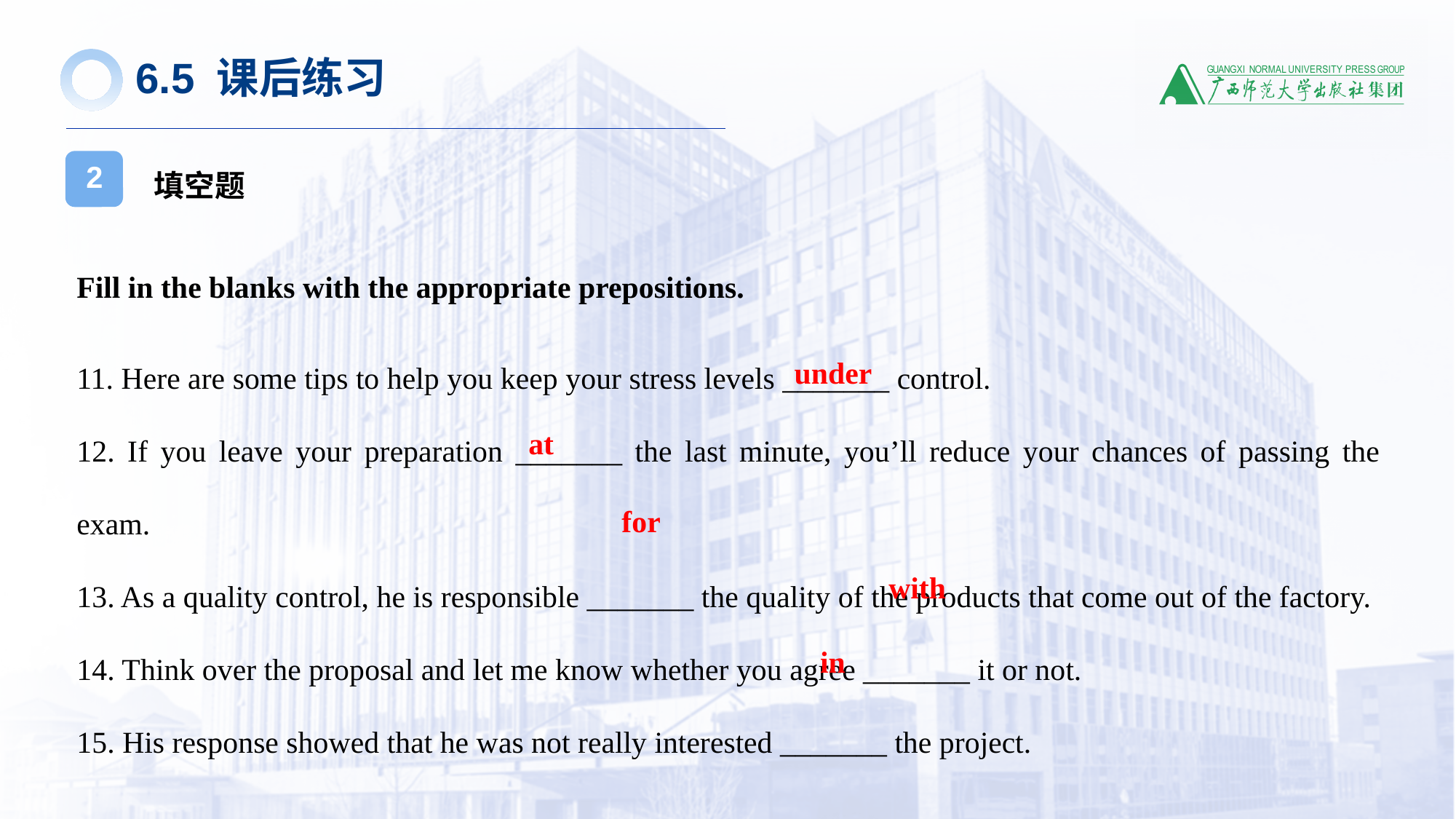

6.5 课后练习

填空题

2
Fill in the blanks with the appropriate prepositions.

11. Here are some tips to help you keep your stress levels _______ control.
12. If you leave your preparation _______ the last minute, you’ll reduce your chances of passing the exam.
13. As a quality control, he is responsible _______ the quality of the products that come out of the factory.
14. Think over the proposal and let me know whether you agree _______ it or not.
15. His response showed that he was not really interested _______ the project.
under
at
for
with
in